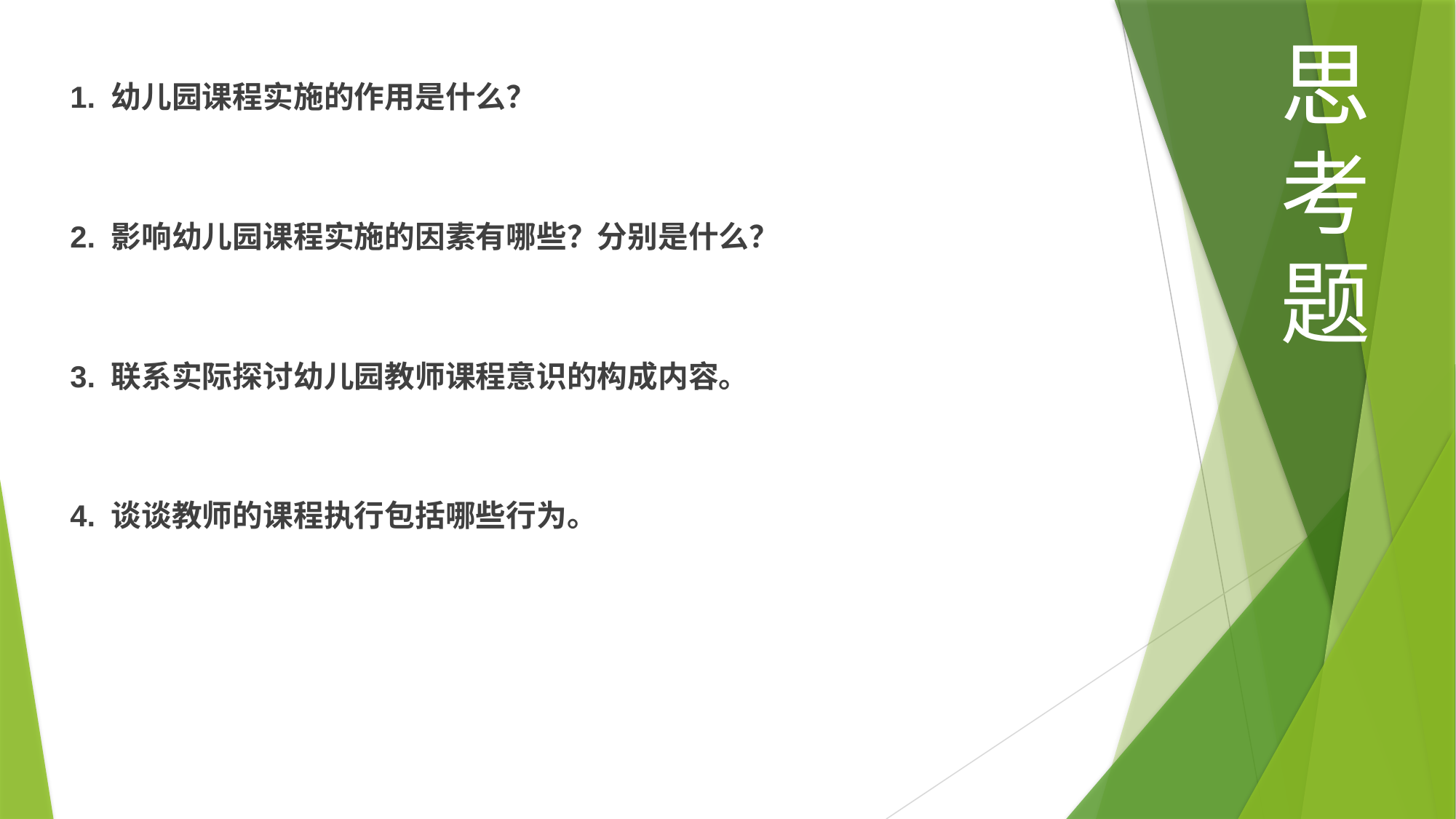

思考题
1. 幼儿园课程实施的作用是什么？

2. 影响幼儿园课程实施的因素有哪些？分别是什么？

3. 联系实际探讨幼儿园教师课程意识的构成内容。

4. 谈谈教师的课程执行包括哪些行为。